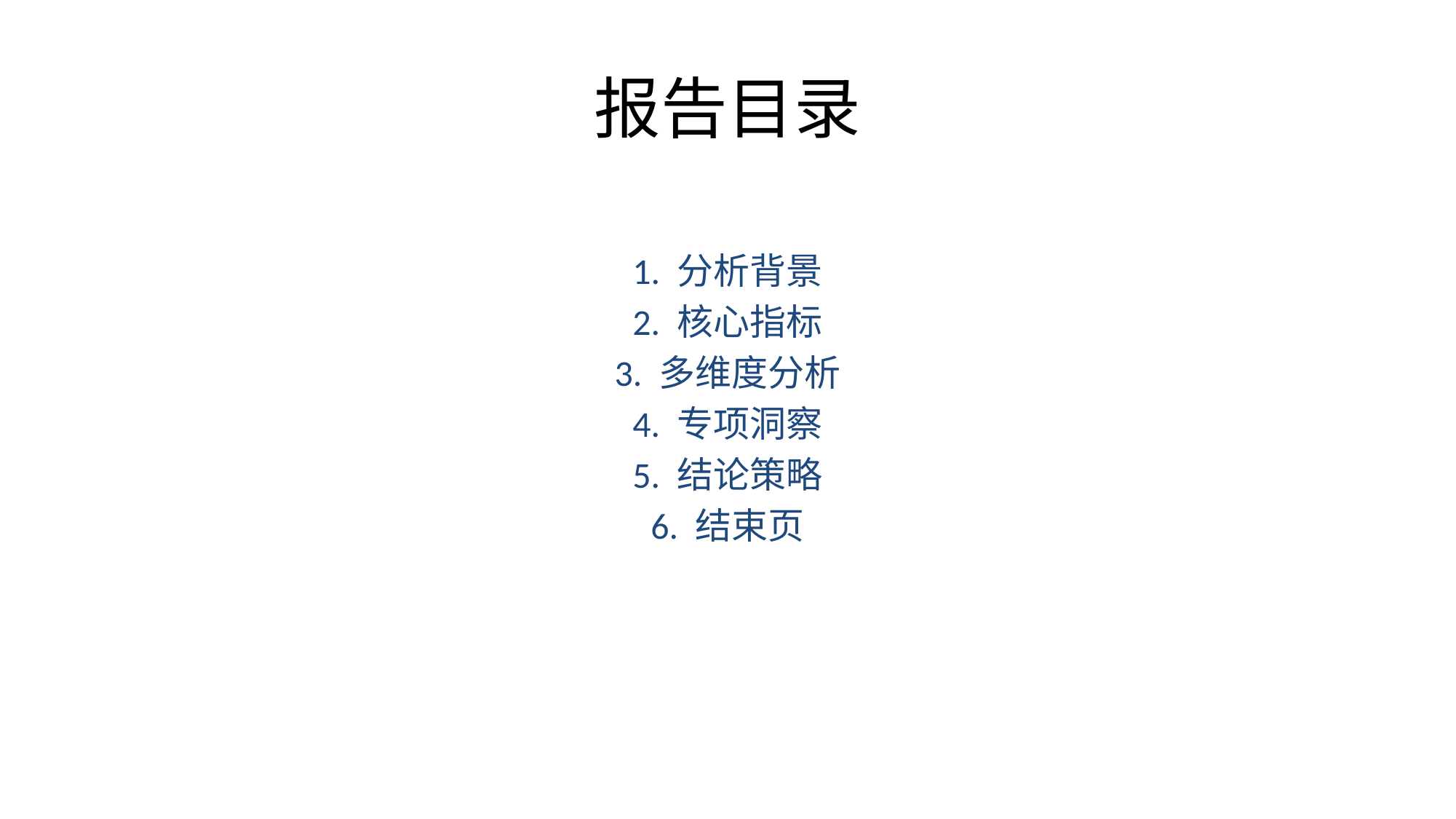

# 报告目录

1. 分析背景
2. 核心指标
3. 多维度分析
4. 专项洞察
5. 结论策略
6. 结束页